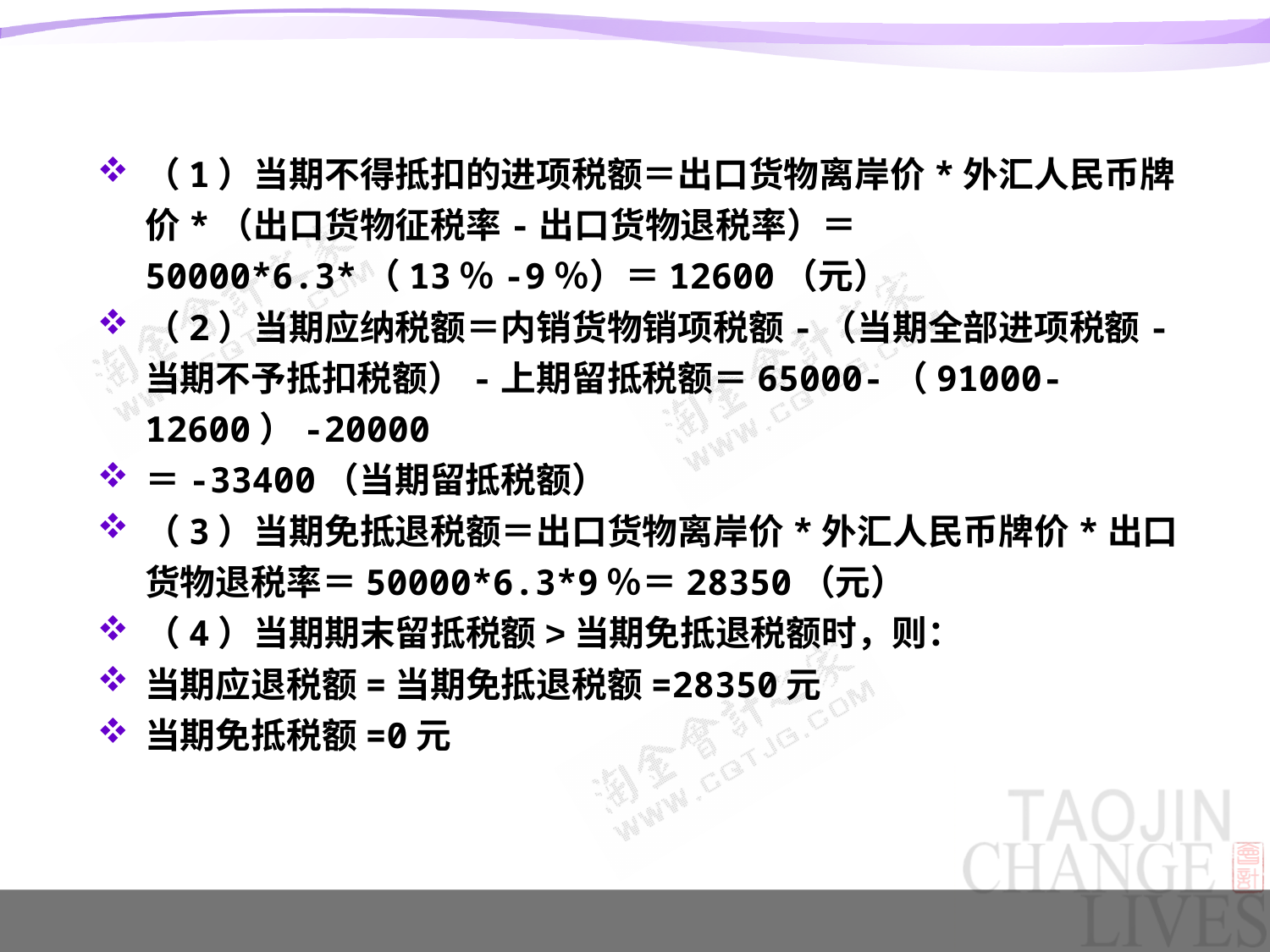

（1）当期不得抵扣的进项税额＝出口货物离岸价*外汇人民币牌价*（出口货物征税率-出口货物退税率）＝50000*6.3*（13％-9％）＝12600（元）
（2）当期应纳税额＝内销货物销项税额-（当期全部进项税额-当期不予抵扣税额）-上期留抵税额＝65000-（91000-12600）-20000
＝-33400（当期留抵税额）
（3）当期免抵退税额＝出口货物离岸价*外汇人民币牌价*出口货物退税率＝50000*6.3*9％＝28350（元）
（4）当期期末留抵税额>当期免抵退税额时，则：
当期应退税额=当期免抵退税额=28350元
当期免抵税额=0元